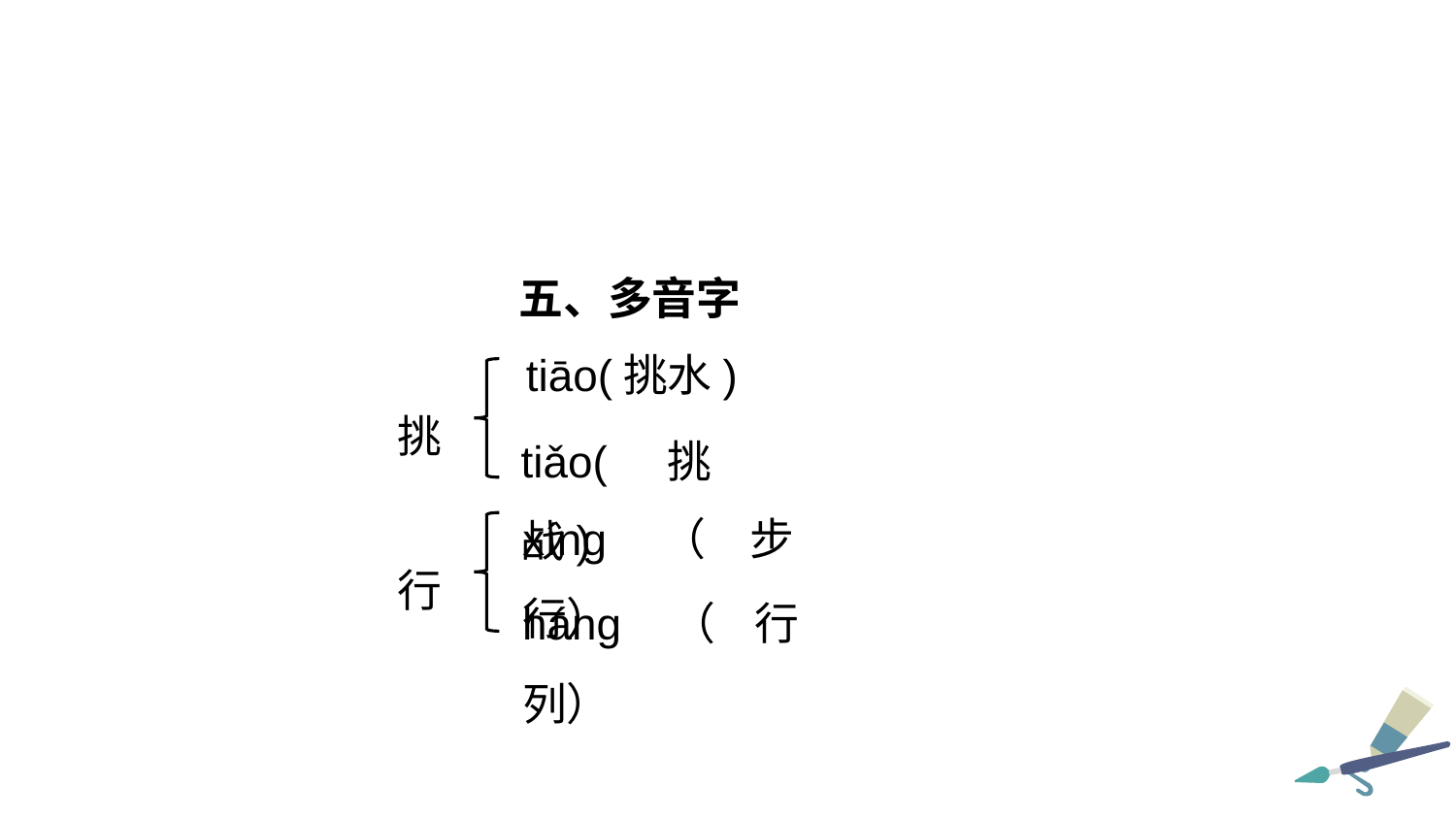

五、多音字

tiāo(挑水)

挑
tiǎo(挑战)
xíng（步行）

行
háng（行列）